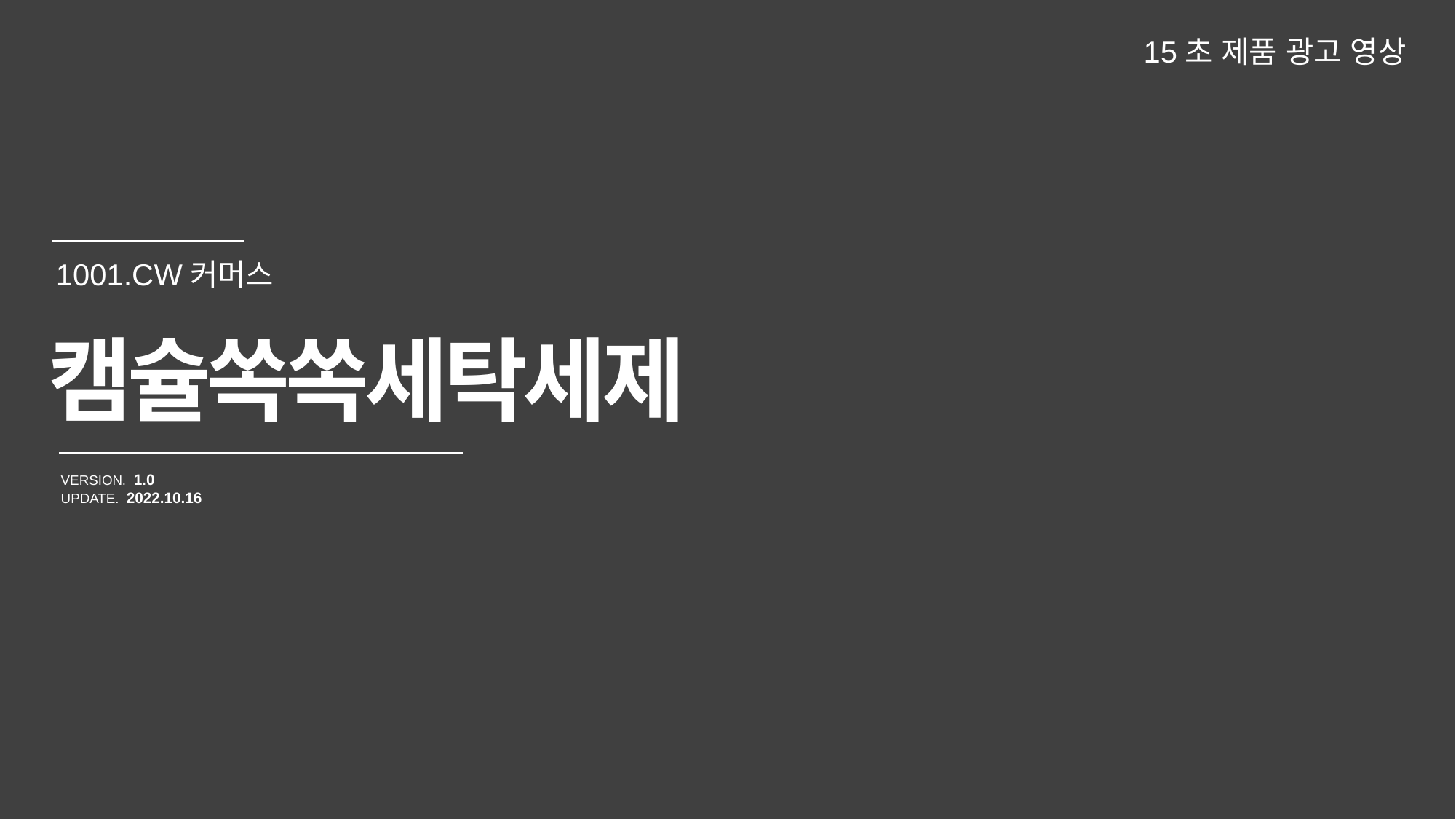

15초 제품 광고 영상
캠슐쏙쏙세탁세제
VERSION.  1.0
UPDATE.  2022.10.16

1001.CW커머스